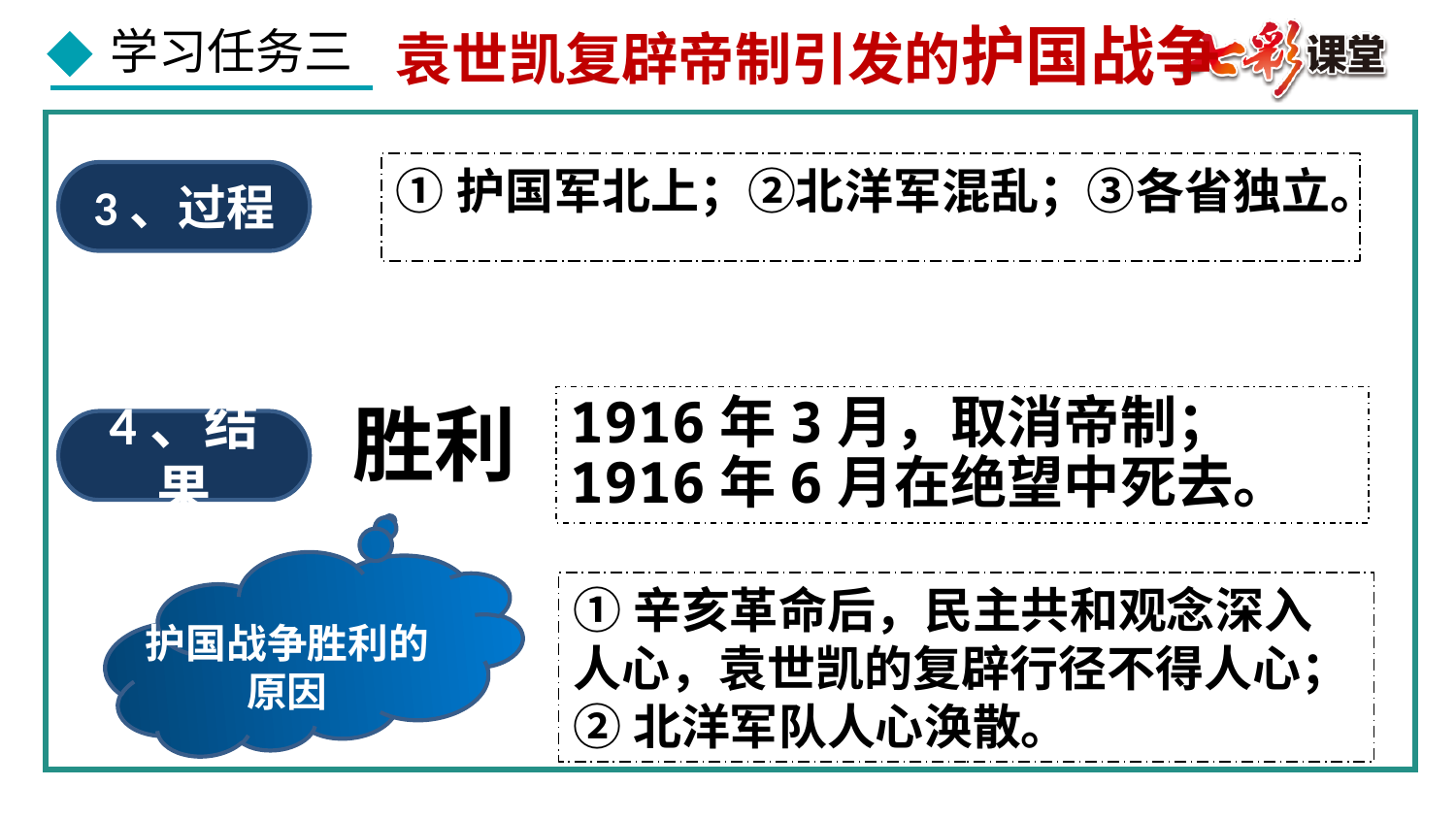

袁世凯复辟帝制引发的护国战争
①护国军北上；②北洋军混乱；③各省独立。

3、过程
1916年3月，取消帝制；1916年6月在绝望中死去。
胜利
4、结果

①辛亥革命后，民主共和观念深入人心，袁世凯的复辟行径不得人心；
②北洋军队人心涣散。
护国战争胜利的原因